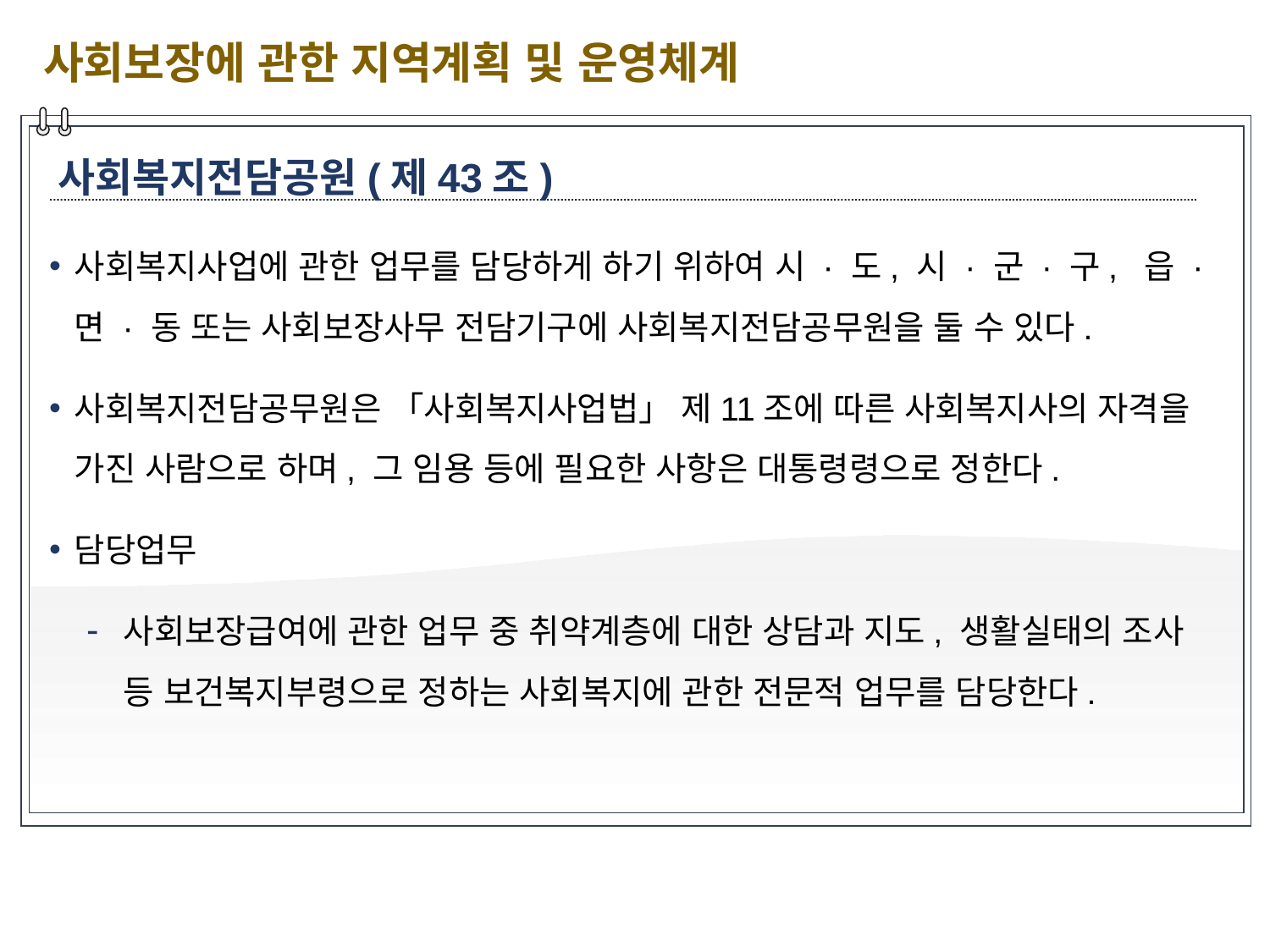

사회보장에 관한 지역계획 및 운영체계

사회복지전담공원(제43조)

사회복지사업에 관한 업무를 담당하게 하기 위하여 시 · 도, 시 · 군 · 구,  읍 · 면 · 동 또는 사회보장사무 전담기구에 사회복지전담공무원을 둘 수 있다.
사회복지전담공무원은 「사회복지사업법」 제11조에 따른 사회복지사의 자격을 가진 사람으로 하며, 그 임용 등에 필요한 사항은 대통령령으로 정한다.
담당업무
사회보장급여에 관한 업무 중 취약계층에 대한 상담과 지도, 생활실태의 조사 등 보건복지부령으로 정하는 사회복지에 관한 전문적 업무를 담당한다.